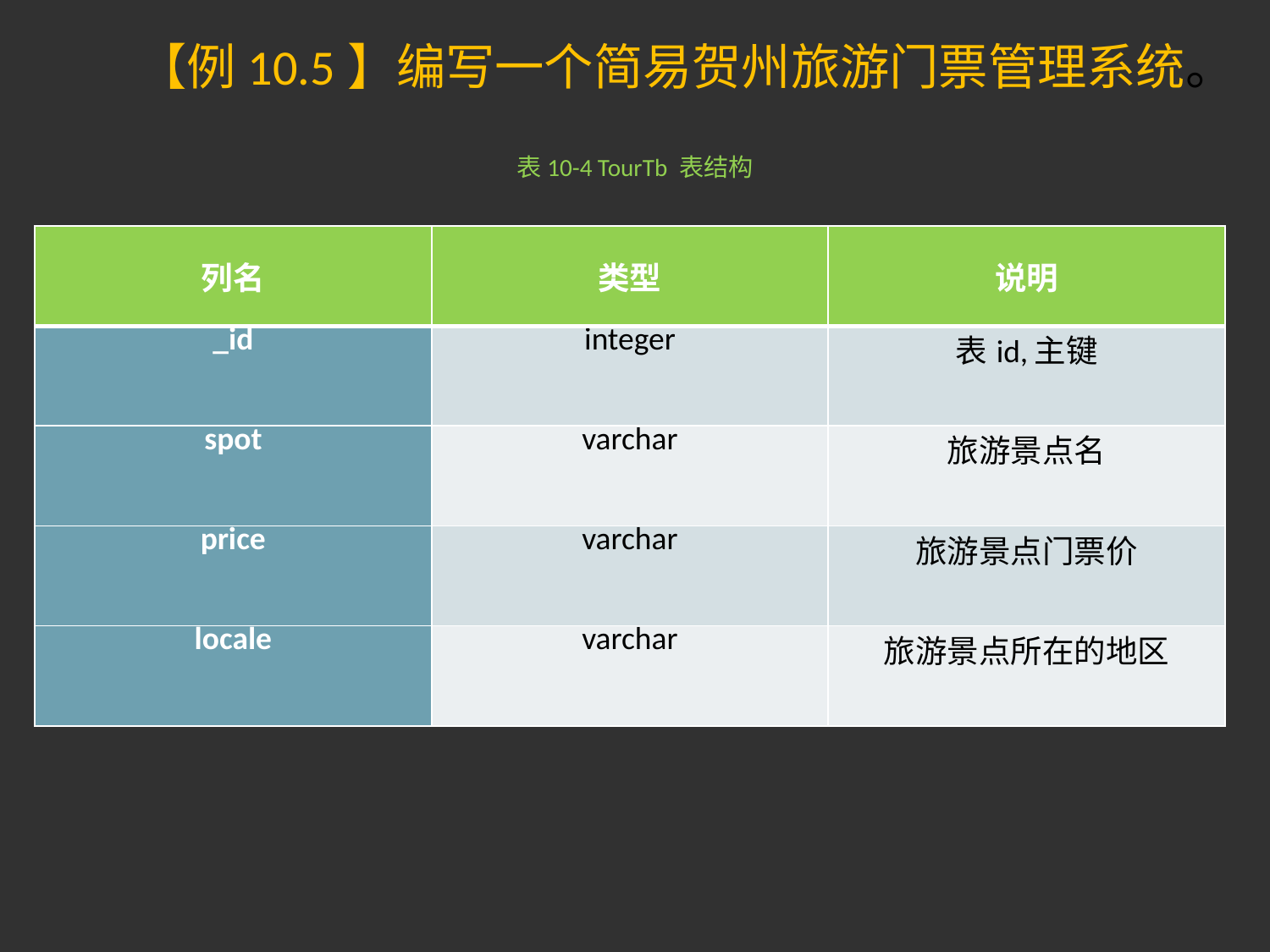

# 【例10.5】编写一个简易贺州旅游门票管理系统。
表10-4 TourTb 表结构
| 列名 | 类型 | 说明 |
| --- | --- | --- |
| \_id | integer | 表id,主键 |
| spot | varchar | 旅游景点名 |
| price | varchar | 旅游景点门票价 |
| locale | varchar | 旅游景点所在的地区 |